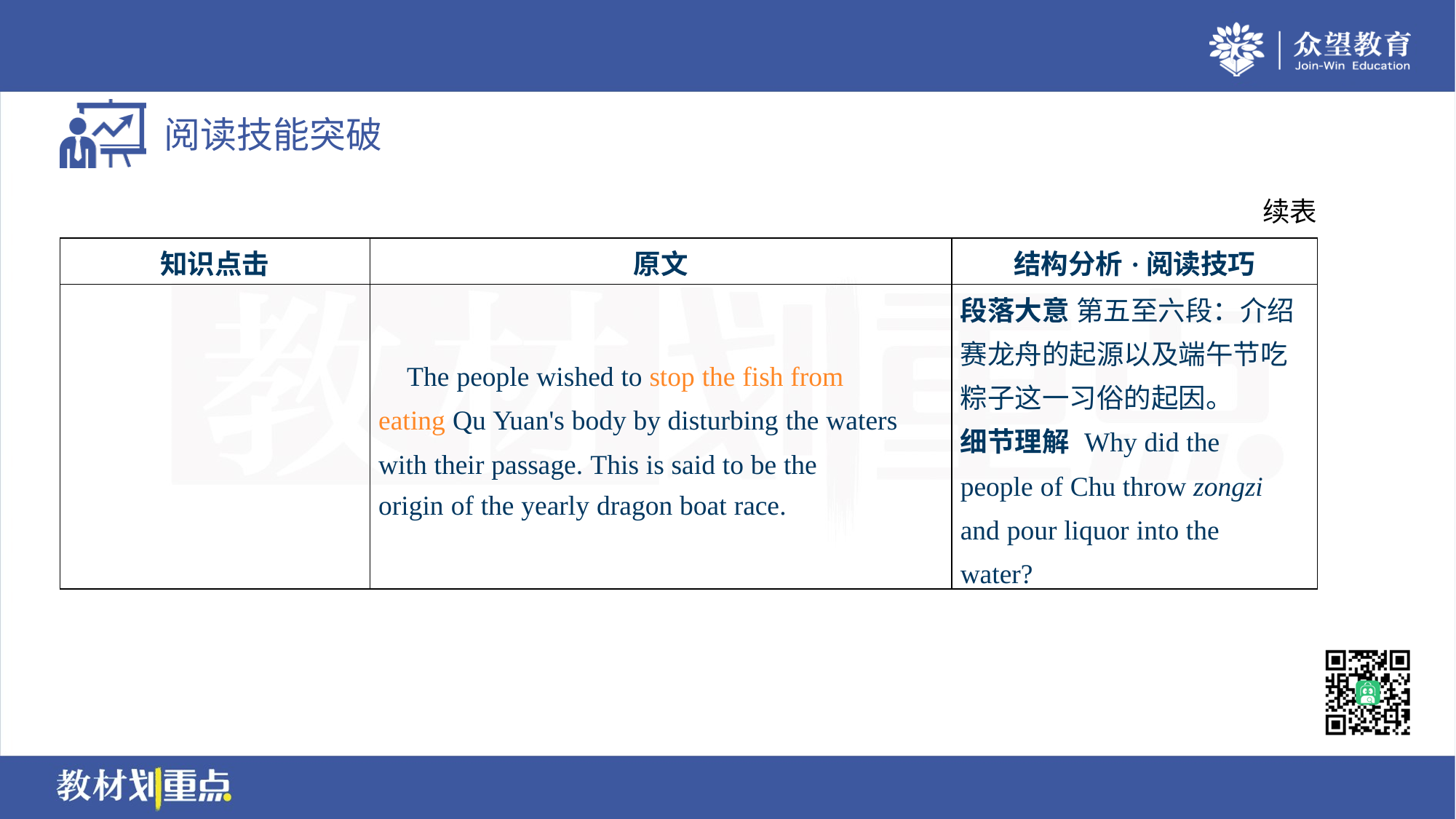

续表
| 知识点击 | 原文 | 结构分析·阅读技巧 |
| --- | --- | --- |
|  | The people wished to stop the fish from eating Qu Yuan's body by disturbing the waters with their passage. This is said to be the origin of the yearly dragon boat race. | 段落大意 第五至六段：介绍 赛龙舟的起源以及端午节吃 粽子这一习俗的起因。 细节理解 Why did the people of Chu throw zongzi and pour liquor into the water? |